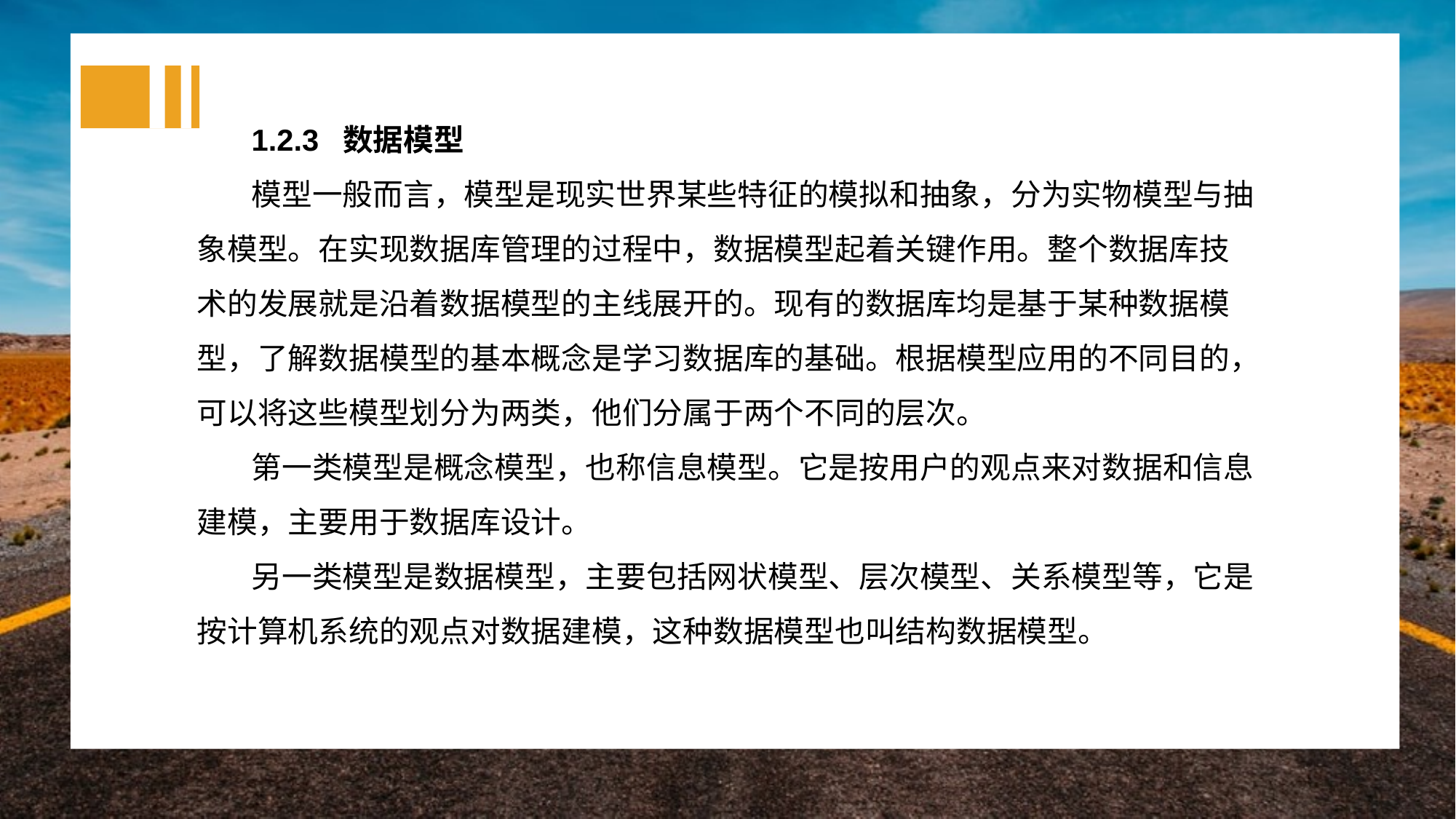

1.2.3  数据模型
模型一般而言，模型是现实世界某些特征的模拟和抽象，分为实物模型与抽象模型。在实现数据库管理的过程中，数据模型起着关键作用。整个数据库技术的发展就是沿着数据模型的主线展开的。现有的数据库均是基于某种数据模型，了解数据模型的基本概念是学习数据库的基础。根据模型应用的不同目的，可以将这些模型划分为两类，他们分属于两个不同的层次。
第一类模型是概念模型，也称信息模型。它是按用户的观点来对数据和信息建模，主要用于数据库设计。
另一类模型是数据模型，主要包括网状模型、层次模型、关系模型等，它是按计算机系统的观点对数据建模，这种数据模型也叫结构数据模型。